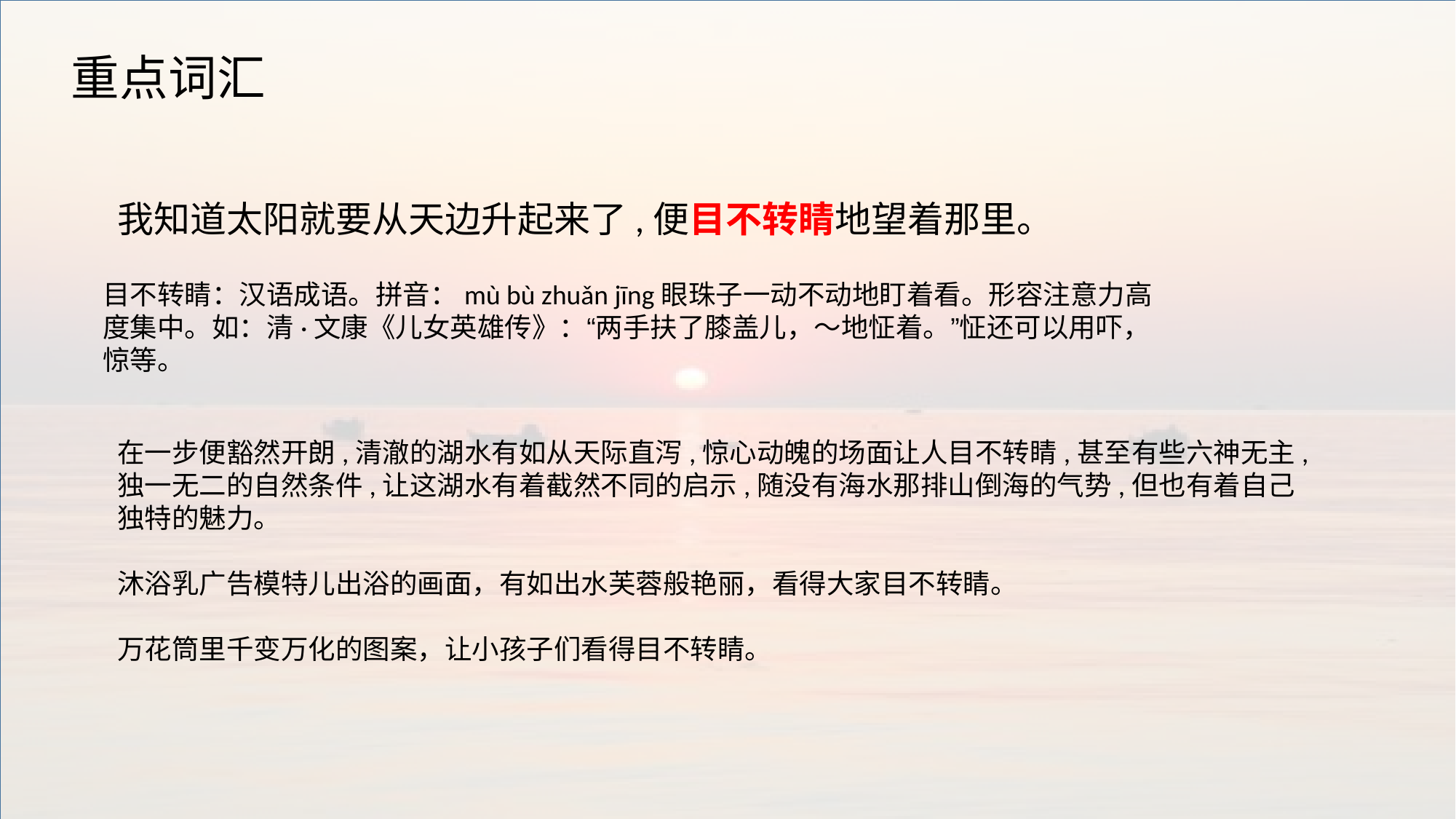

重点词汇
我知道太阳就要从天边升起来了,便目不转睛地望着那里。
目不转睛：汉语成语。拼音：mù bù zhuǎn jīng眼珠子一动不动地盯着看。形容注意力高度集中。如：清·文康《儿女英雄传》：“两手扶了膝盖儿，～地怔着。”怔还可以用吓，惊等。
在一步便豁然开朗,清澈的湖水有如从天际直泻,惊心动魄的场面让人目不转睛,甚至有些六神无主,独一无二的自然条件,让这湖水有着截然不同的启示,随没有海水那排山倒海的气势,但也有着自己独特的魅力。

沐浴乳广告模特儿出浴的画面，有如出水芙蓉般艳丽，看得大家目不转睛。

万花筒里千变万化的图案，让小孩子们看得目不转睛。